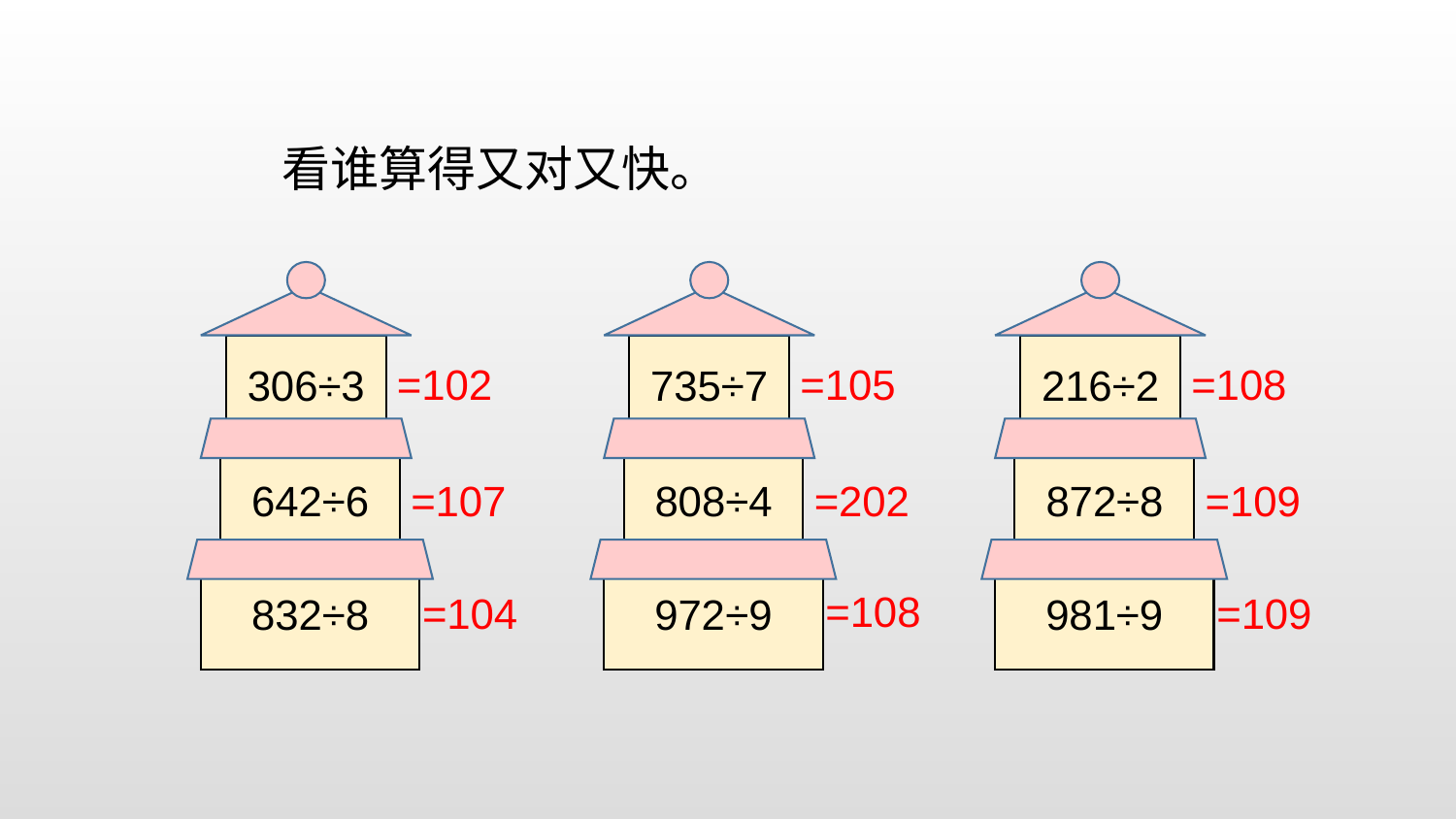

看谁算得又对又快。

306÷3

642÷6

832÷8

735÷7

808÷4

972÷9

216÷2

872÷8

981÷9
=102
=105
=108
=107
=202
=109
=108
=104
=109